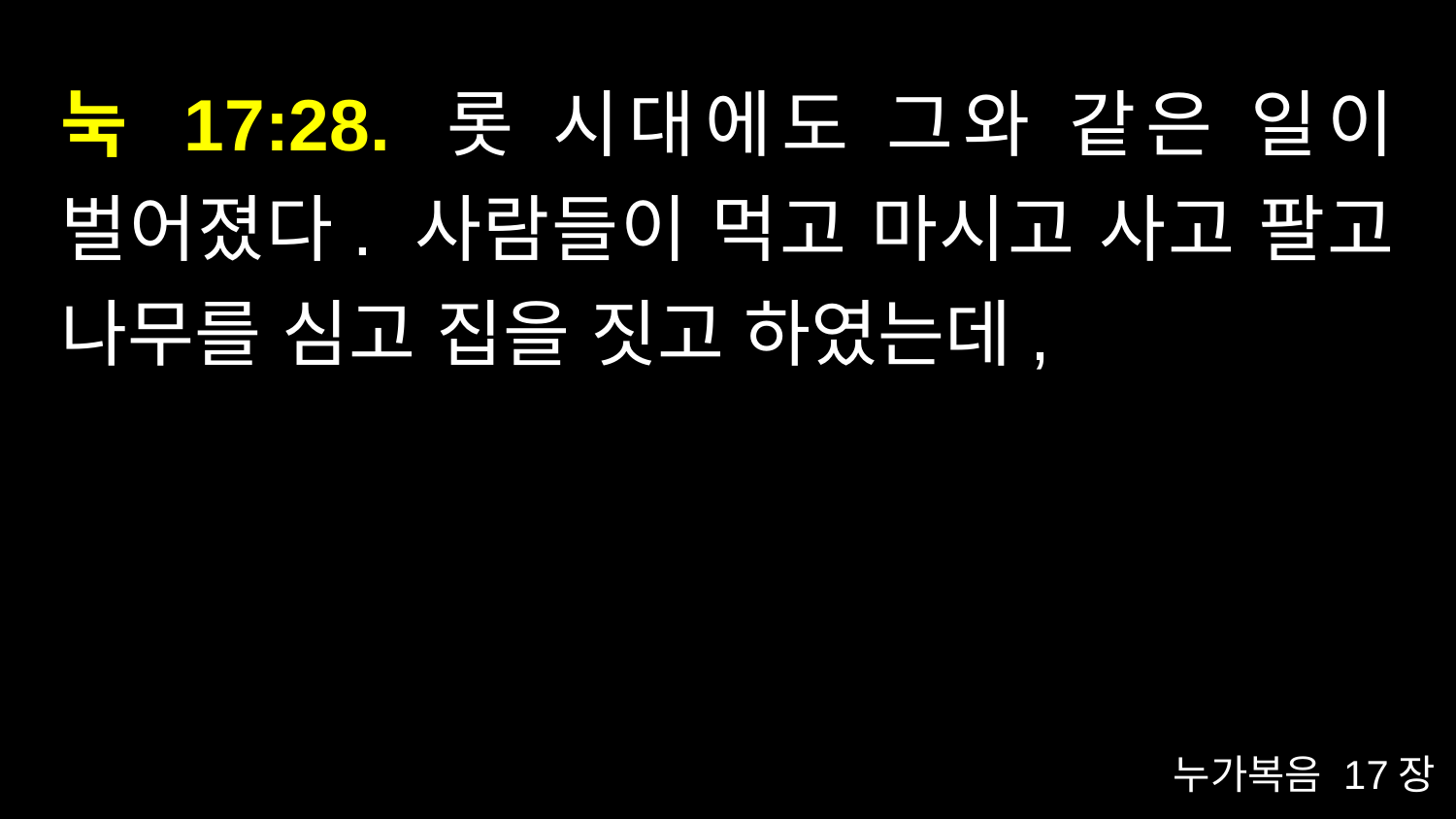

# 눅 17:28. 롯 시대에도 그와 같은 일이 벌어졌다. 사람들이 먹고 마시고 사고 팔고 나무를 심고 집을 짓고 하였는데,
누가복음 17장